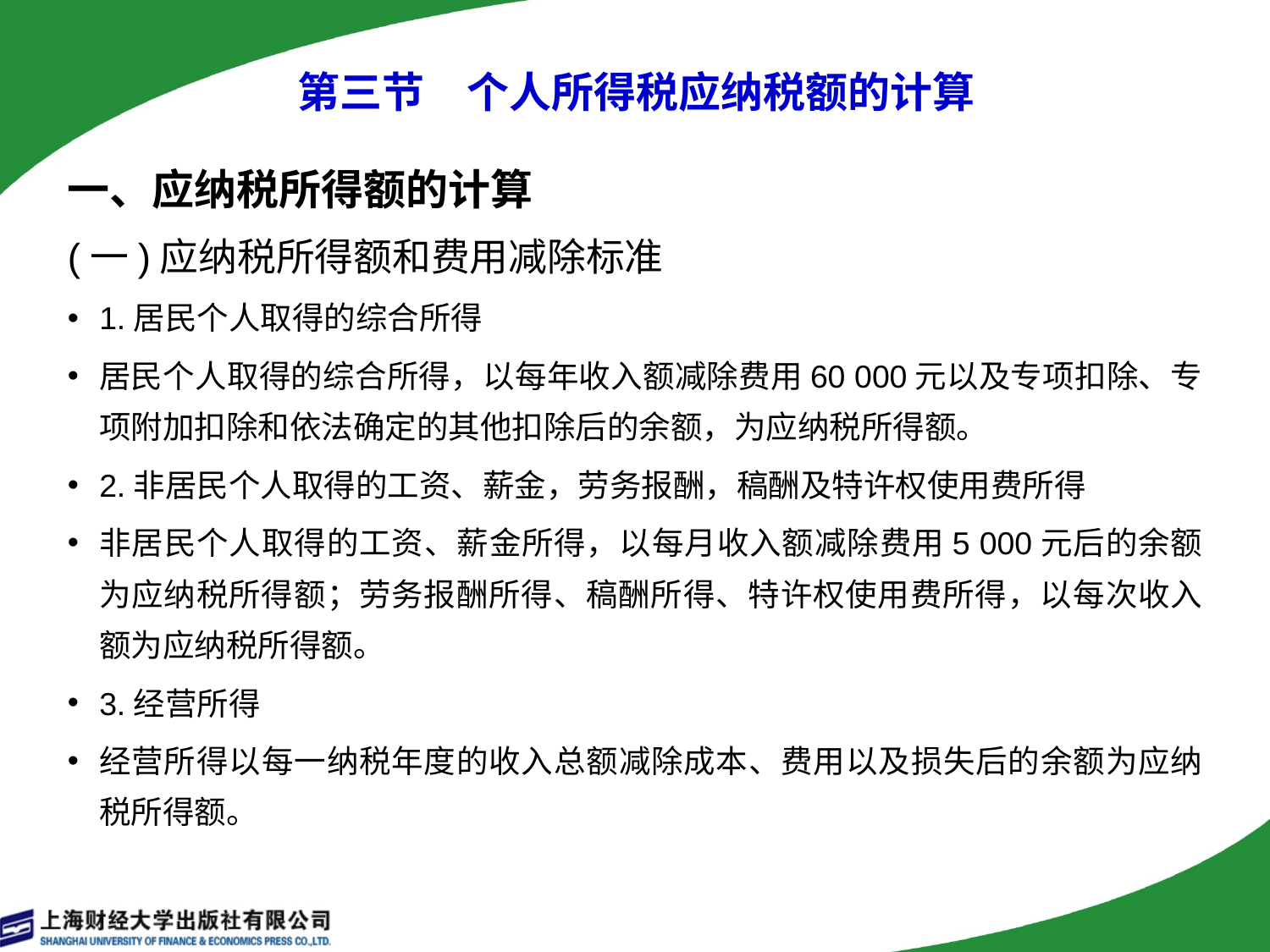

# 第三节　个人所得税应纳税额的计算
一、应纳税所得额的计算
(一)应纳税所得额和费用减除标准
1.居民个人取得的综合所得
居民个人取得的综合所得，以每年收入额减除费用60 000元以及专项扣除、专项附加扣除和依法确定的其他扣除后的余额，为应纳税所得额。
2.非居民个人取得的工资、薪金，劳务报酬，稿酬及特许权使用费所得
非居民个人取得的工资、薪金所得，以每月收入额减除费用5 000元后的余额为应纳税所得额；劳务报酬所得、稿酬所得、特许权使用费所得，以每次收入额为应纳税所得额。
3.经营所得
经营所得以每一纳税年度的收入总额减除成本、费用以及损失后的余额为应纳税所得额。